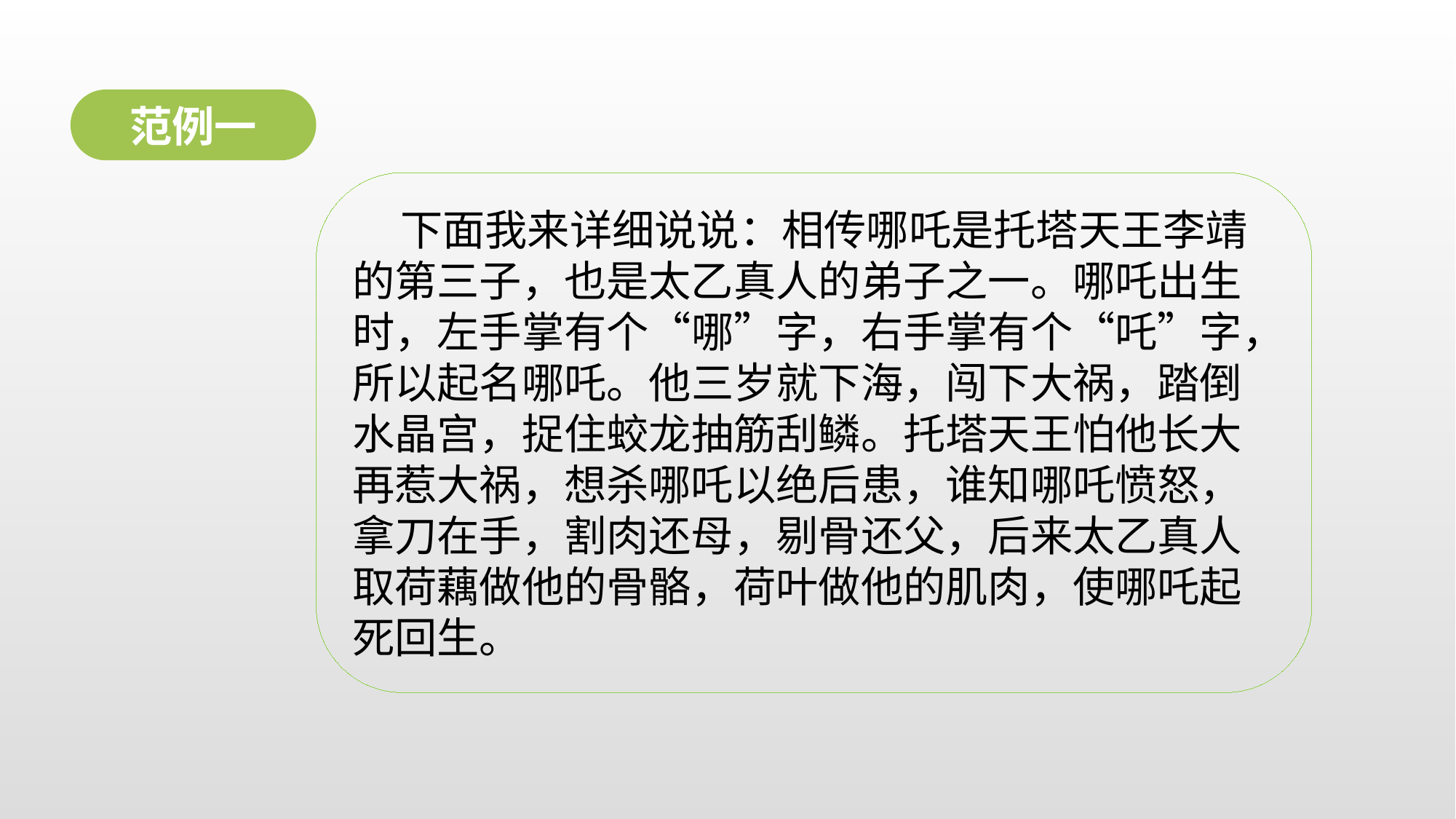

范例一
    下面我来详细说说：相传哪吒是托塔天王李靖的第三子，也是太乙真人的弟子之一。哪吒出生时，左手掌有个“哪”字，右手掌有个“吒”字，所以起名哪吒。他三岁就下海，闯下大祸，踏倒水晶宫，捉住蛟龙抽筋刮鳞。托塔天王怕他长大再惹大祸，想杀哪吒以绝后患，谁知哪吒愤怒，拿刀在手，割肉还母，剔骨还父，后来太乙真人取荷藕做他的骨骼，荷叶做他的肌肉，使哪吒起死回生。